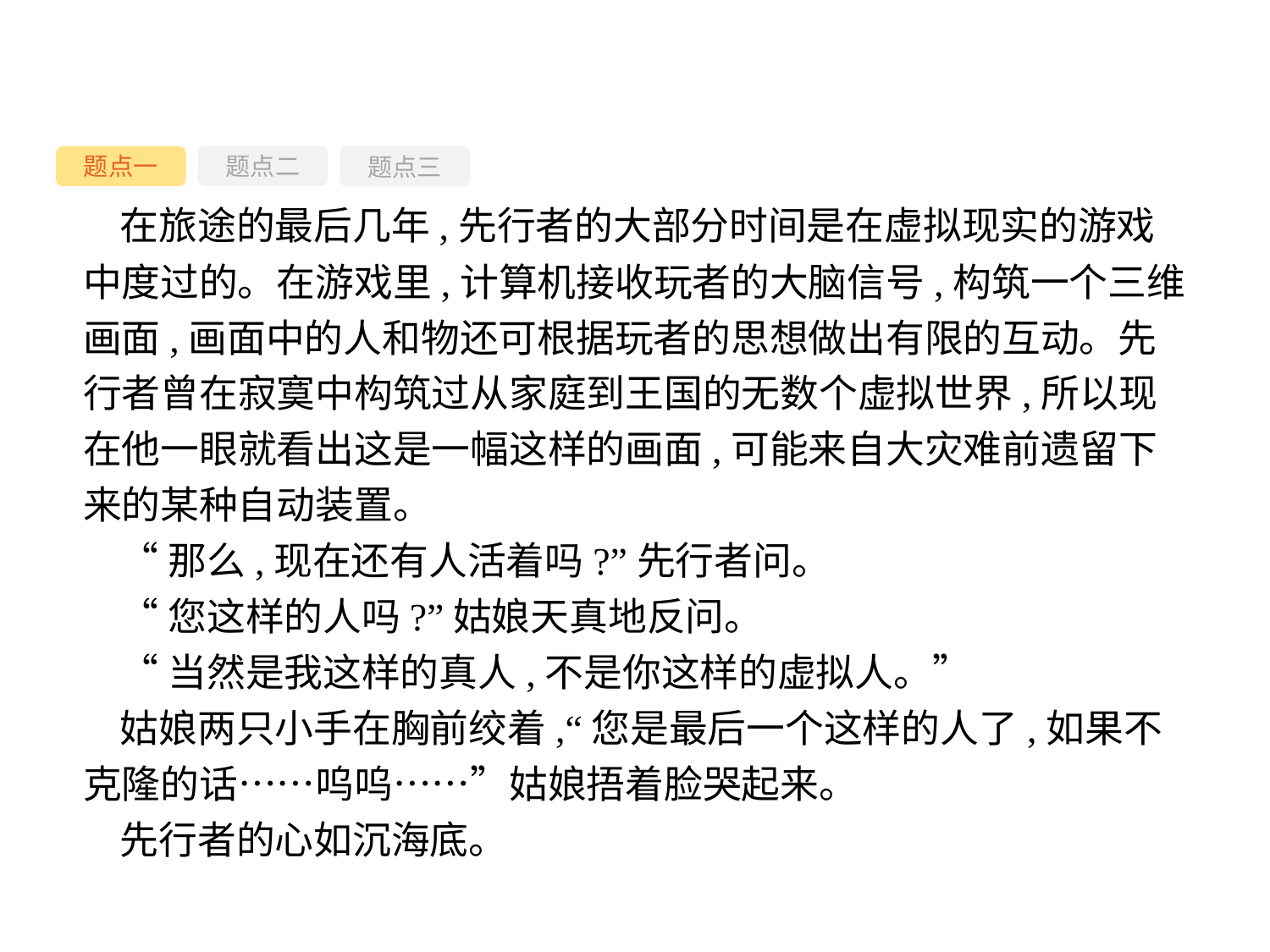

题点一
题点三
题点二
在旅途的最后几年,先行者的大部分时间是在虚拟现实的游戏中度过的。在游戏里,计算机接收玩者的大脑信号,构筑一个三维画面,画面中的人和物还可根据玩者的思想做出有限的互动。先行者曾在寂寞中构筑过从家庭到王国的无数个虚拟世界,所以现在他一眼就看出这是一幅这样的画面,可能来自大灾难前遗留下来的某种自动装置。
“那么,现在还有人活着吗?”先行者问。
“您这样的人吗?”姑娘天真地反问。
“当然是我这样的真人,不是你这样的虚拟人。”
姑娘两只小手在胸前绞着,“您是最后一个这样的人了,如果不克隆的话……呜呜……”姑娘捂着脸哭起来。
先行者的心如沉海底。
-54-